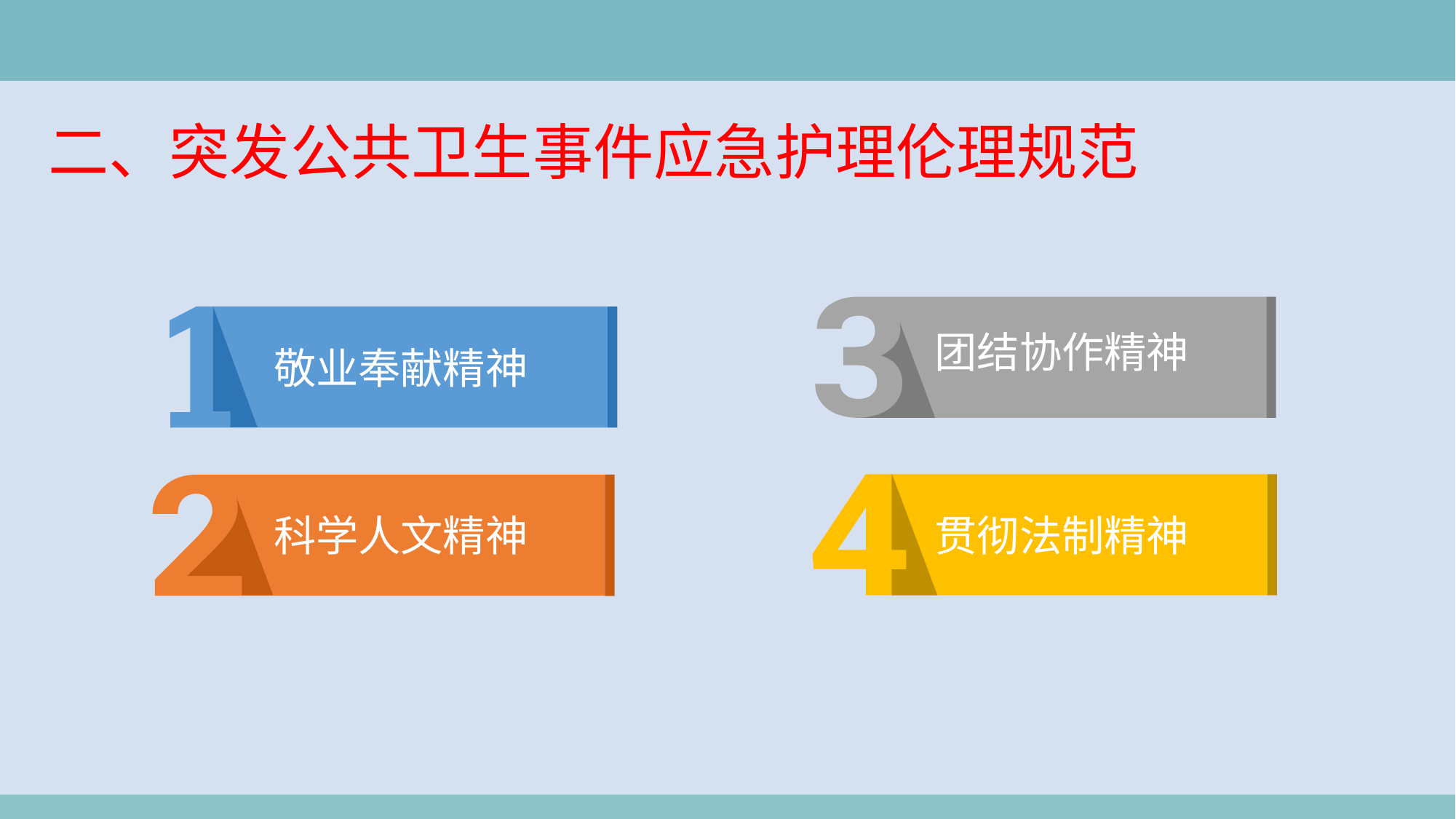

二、突发公共卫生事件应急护理伦理规范

团结协作精神

敬业奉献精神

贯彻法制精神

科学人文精神